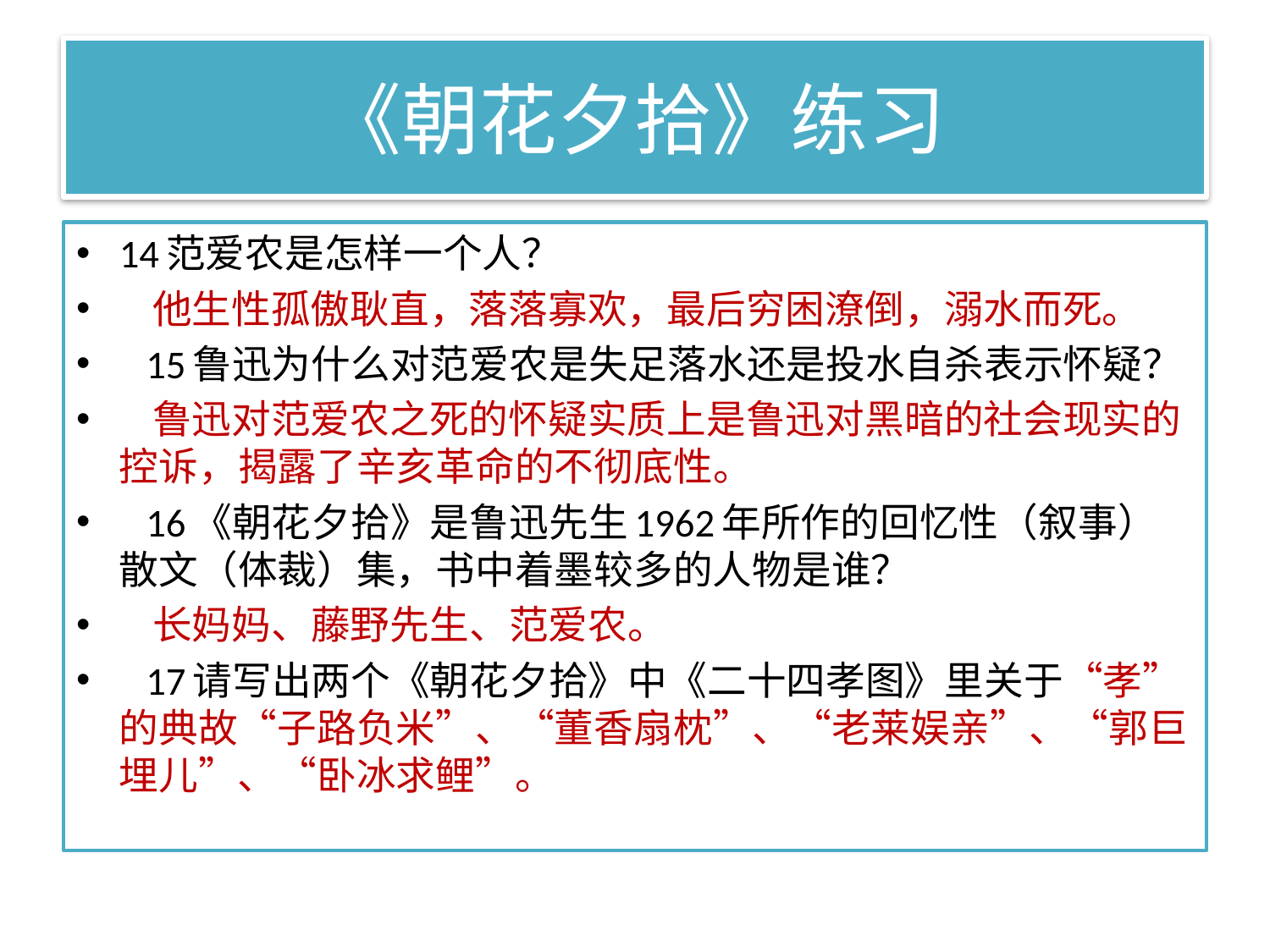

# 《朝花夕拾》练习
14范爱农是怎样一个人？
   他生性孤傲耿直，落落寡欢，最后穷困潦倒，溺水而死。
   15鲁迅为什么对范爱农是失足落水还是投水自杀表示怀疑？
   鲁迅对范爱农之死的怀疑实质上是鲁迅对黑暗的社会现实的控诉，揭露了辛亥革命的不彻底性。
   16《朝花夕拾》是鲁迅先生1962年所作的回忆性（叙事）散文（体裁）集，书中着墨较多的人物是谁？
   长妈妈、藤野先生、范爱农。
   17请写出两个《朝花夕拾》中《二十四孝图》里关于“孝”的典故“子路负米”、“董香扇枕”、“老莱娱亲”、“郭巨埋儿”、“卧冰求鲤”。